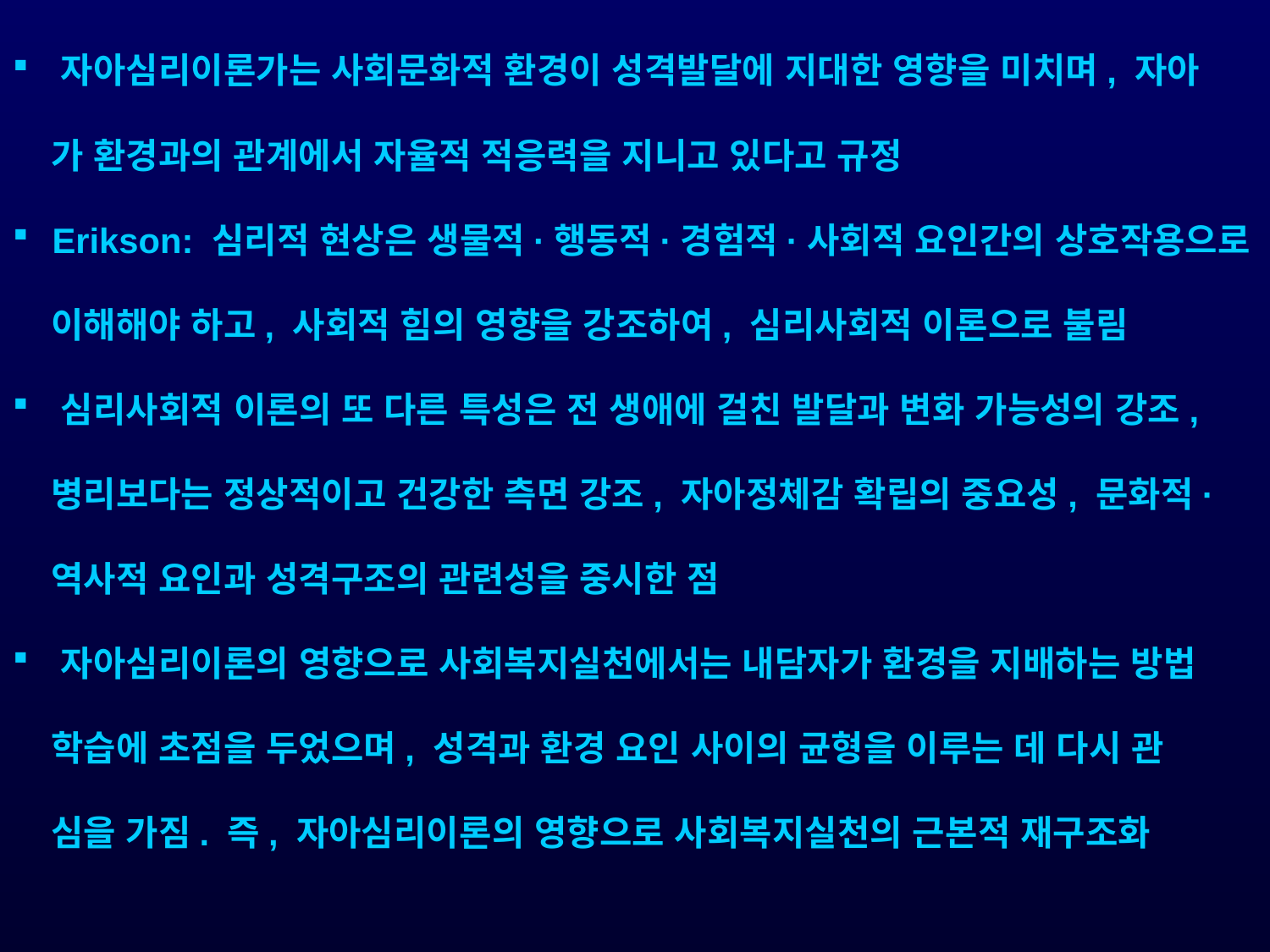

자아심리이론가는 사회문화적 환경이 성격발달에 지대한 영향을 미치며, 자아
   가 환경과의 관계에서 자율적 적응력을 지니고 있다고 규정
 Erikson: 심리적 현상은 생물적·행동적·경험적·사회적 요인간의 상호작용으로
   이해해야 하고, 사회적 힘의 영향을 강조하여, 심리사회적 이론으로 불림
 심리사회적 이론의 또 다른 특성은 전 생애에 걸친 발달과 변화 가능성의 강조,
   병리보다는 정상적이고 건강한 측면 강조, 자아정체감 확립의 중요성, 문화적·
   역사적 요인과 성격구조의 관련성을 중시한 점
 자아심리이론의 영향으로 사회복지실천에서는 내담자가 환경을 지배하는 방법
   학습에 초점을 두었으며, 성격과 환경 요인 사이의 균형을 이루는 데 다시 관
   심을 가짐. 즉, 자아심리이론의 영향으로 사회복지실천의 근본적 재구조화